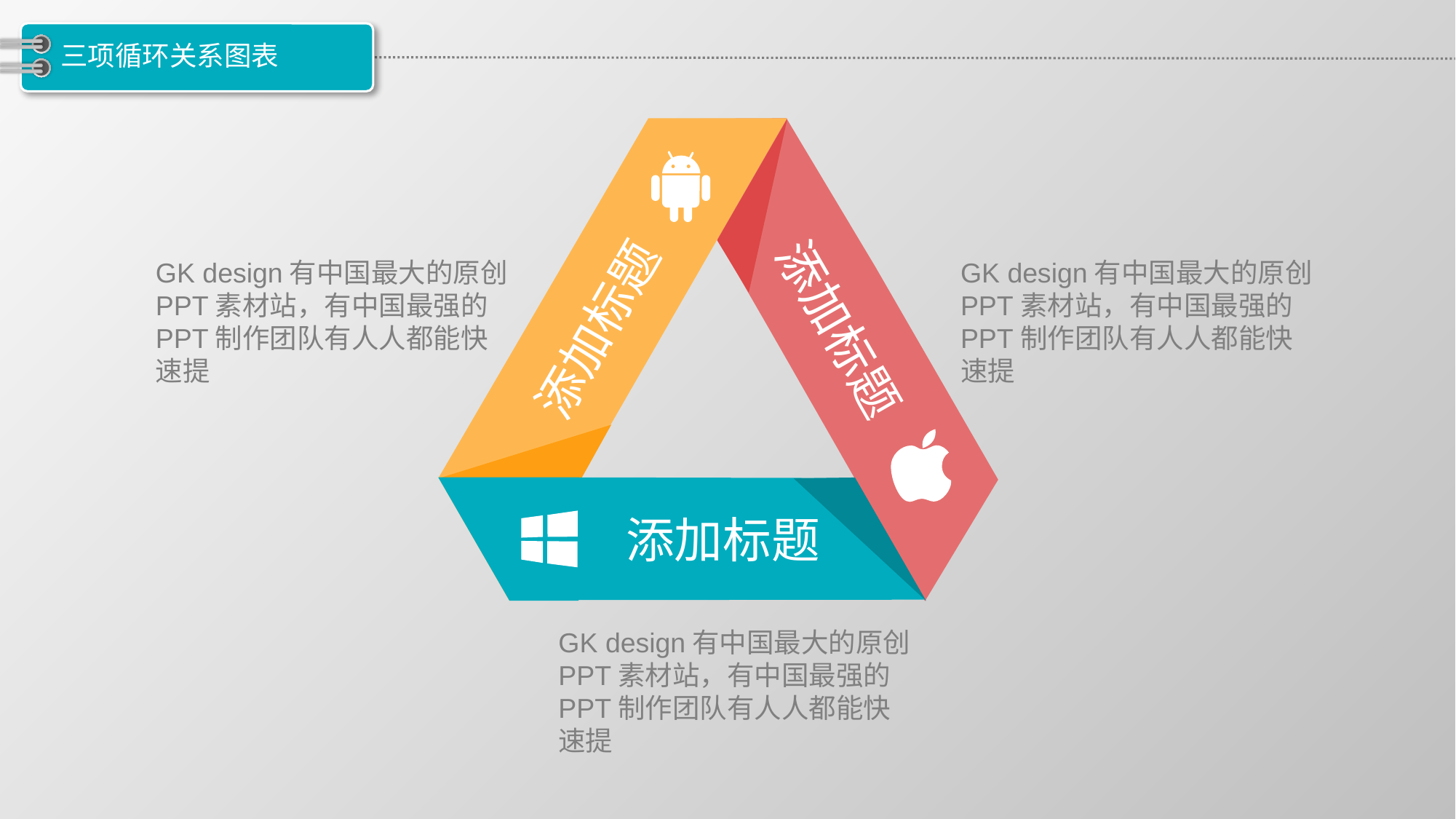

# 三项循环关系图表

GK design有中国最大的原创PPT素材站，有中国最强的PPT制作团队有人人都能快速提
GK design有中国最大的原创PPT素材站，有中国最强的PPT制作团队有人人都能快速提

添加标题
添加标题

添加标题

GK design有中国最大的原创PPT素材站，有中国最强的PPT制作团队有人人都能快速提